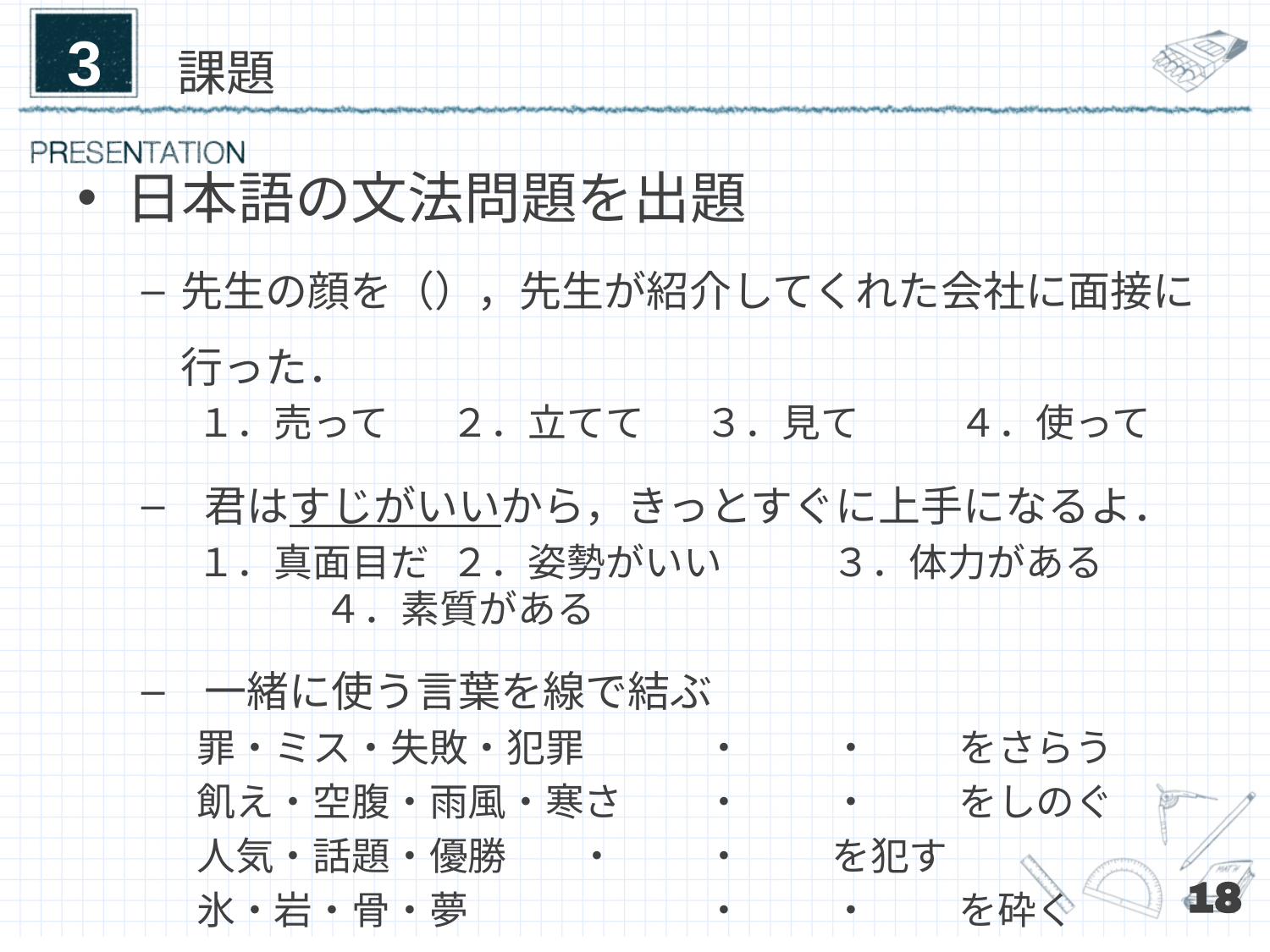

3
# 課題
日本語の文法問題を出題
先生の顔を（），先生が紹介してくれた会社に面接に行った．
１．売って	２．立てて	３．見て	４．使って
君はすじがいいから，きっとすぐに上手になるよ．
１．真面目だ	２．姿勢がいい	３．体力がある	４．素質がある
一緒に使う言葉を線で結ぶ
罪・ミス・失敗・犯罪	・	・	をさらう
飢え・空腹・雨風・寒さ	・	・	をしのぐ
人気・話題・優勝	・	・	を犯す
氷・岩・骨・夢		・	・	を砕く
出典 ： 「スリーエーネットワーク 新完全マスター語彙 日本語能力試験 N1」
18